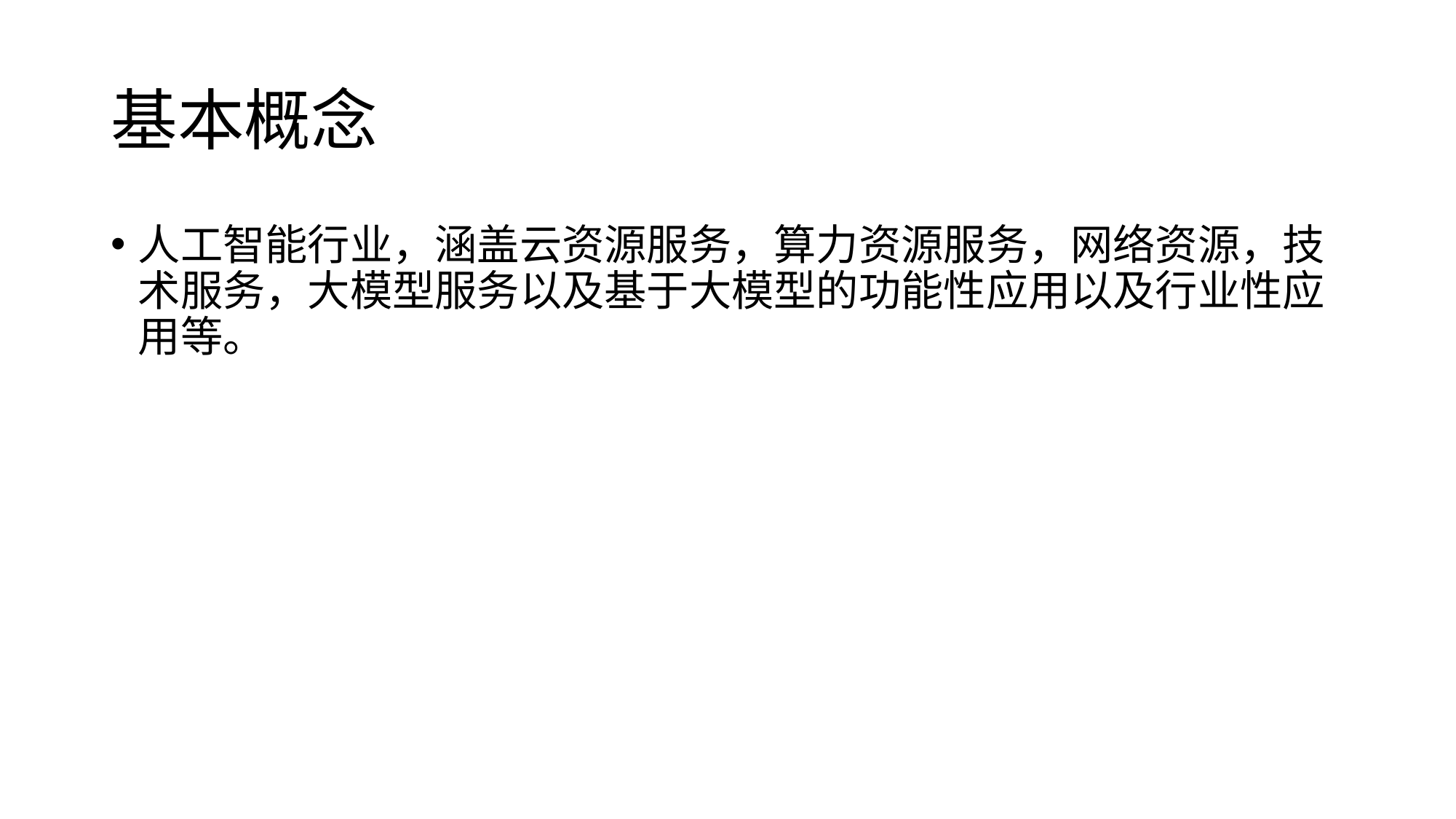

# 基本概念
人工智能行业，涵盖云资源服务，算力资源服务，网络资源，技术服务，大模型服务以及基于大模型的功能性应用以及行业性应用等。